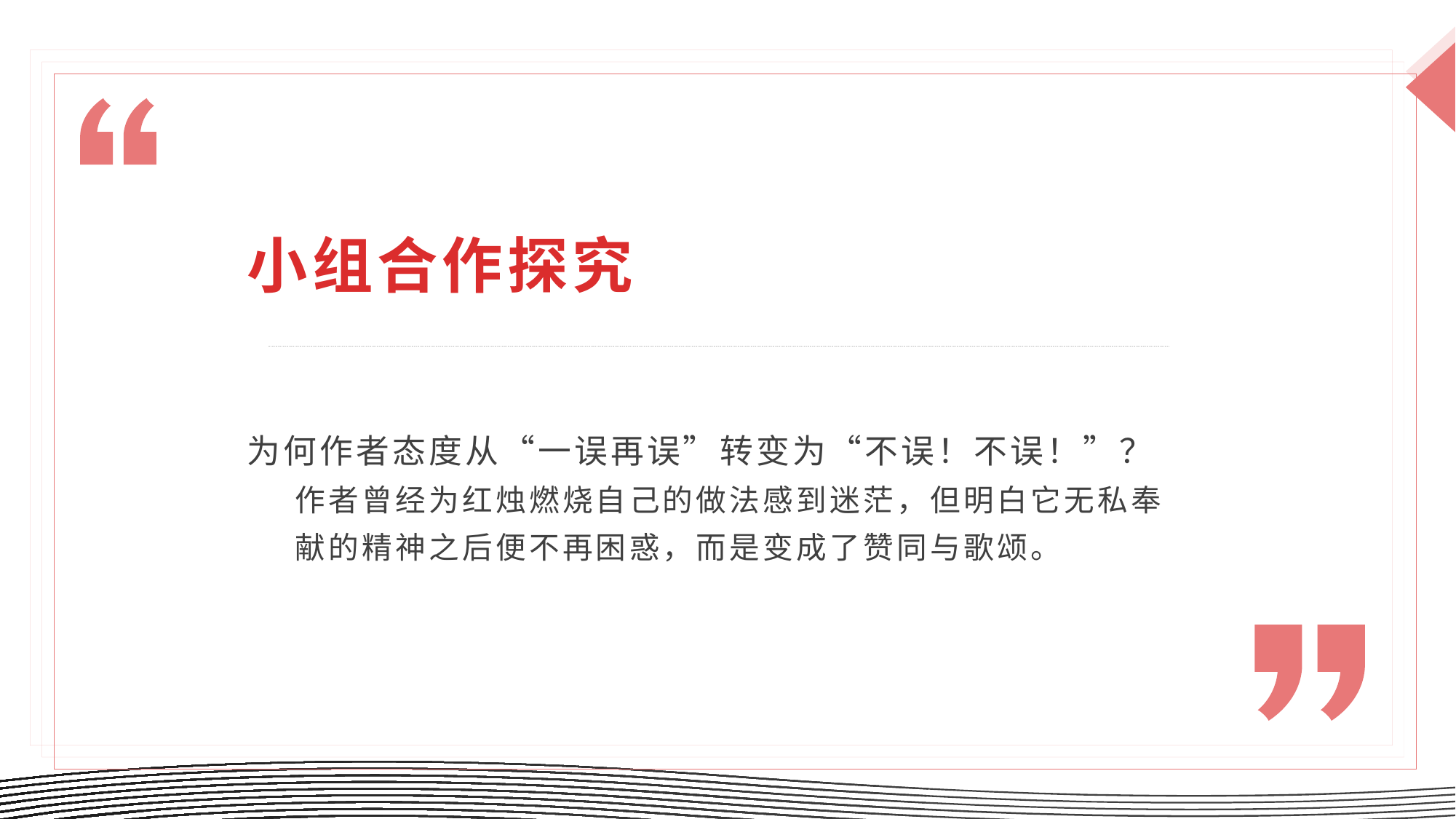

小组合作探究
为何作者态度从“一误再误”转变为“不误！不误！”？
作者曾经为红烛燃烧自己的做法感到迷茫，但明白它无私奉献的精神之后便不再困惑，而是变成了赞同与歌颂。